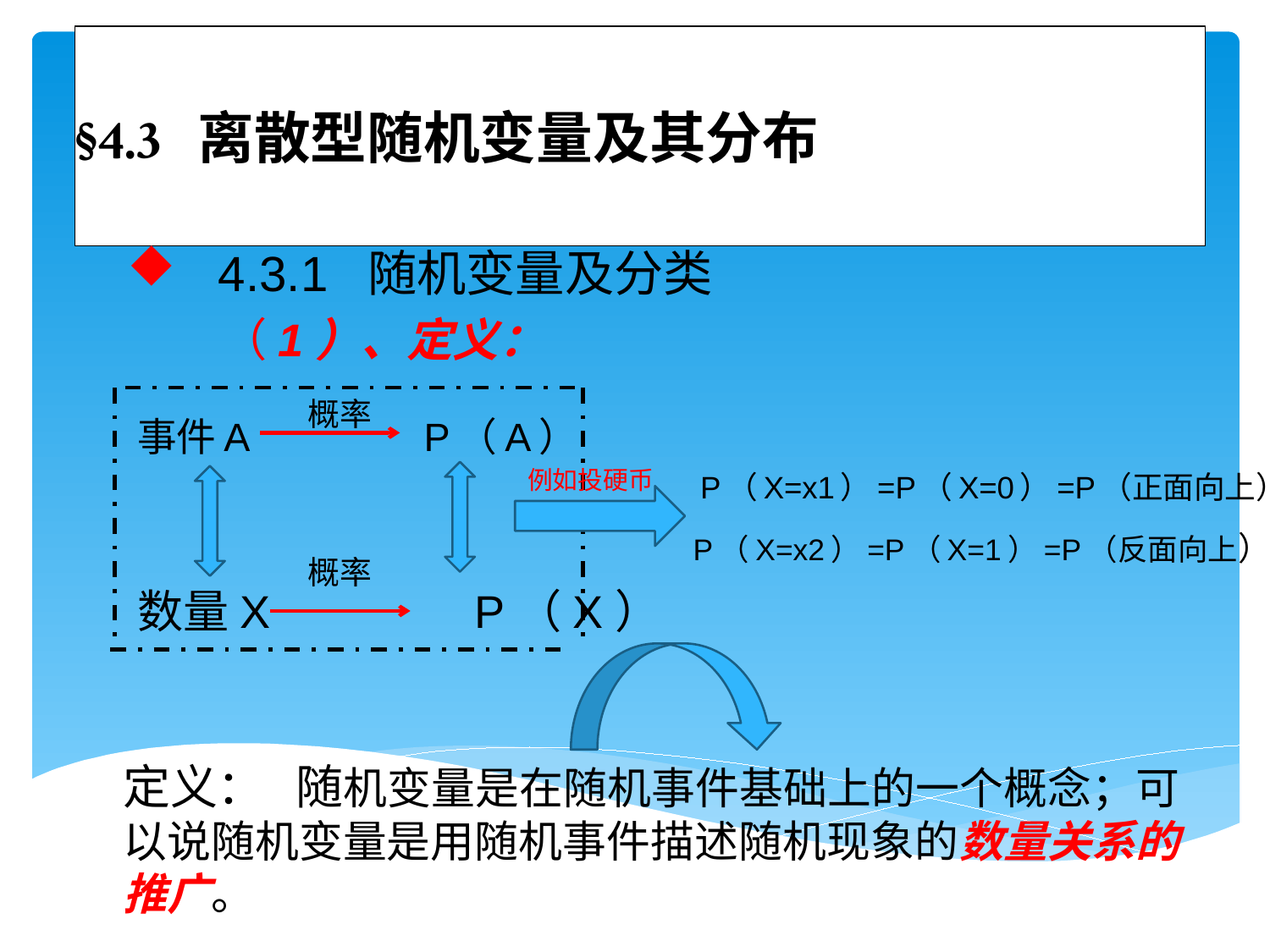

# §4.3  离散型随机变量及其分布
   4.3.1  随机变量及分类
        （1）、定义：

概率
事件A                P（A）
例如投硬币

P（X=x1）=P（X=0）=P（正面向上）

P（X=x2）=P（X=1）=P（反面向上）
概率
数量X                P（X）

定义：   随机变量是在随机事件基础上的一个概念；可以说随机变量是用随机事件描述随机现象的数量关系的推广。